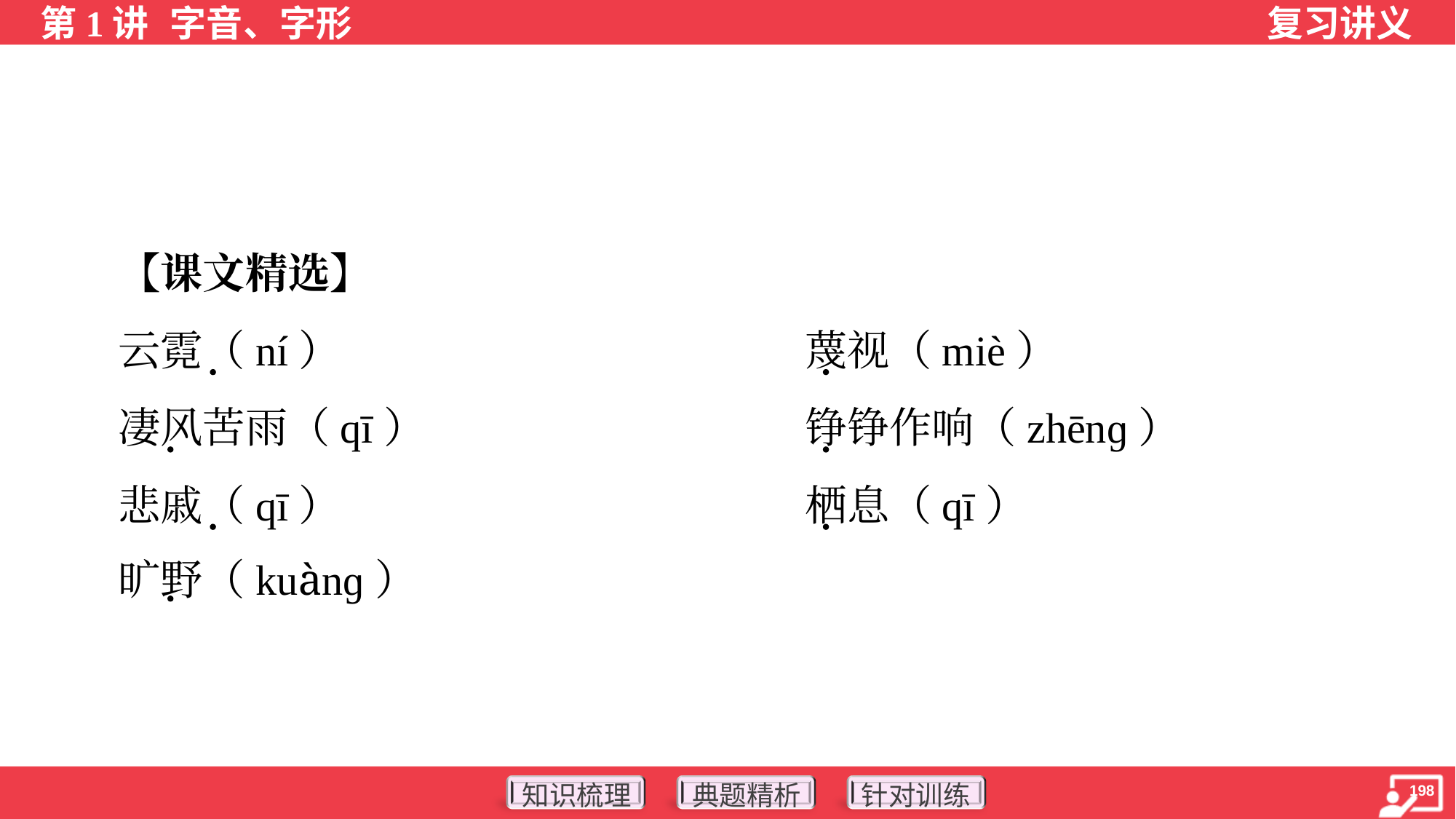

【课文精选】
    云霓（ní）	蔑视（miè）
    凄风苦雨（qī）	铮铮作响（zhēnɡ）
    悲戚（qī）	栖息（qī）
    旷野（kuànɡ）